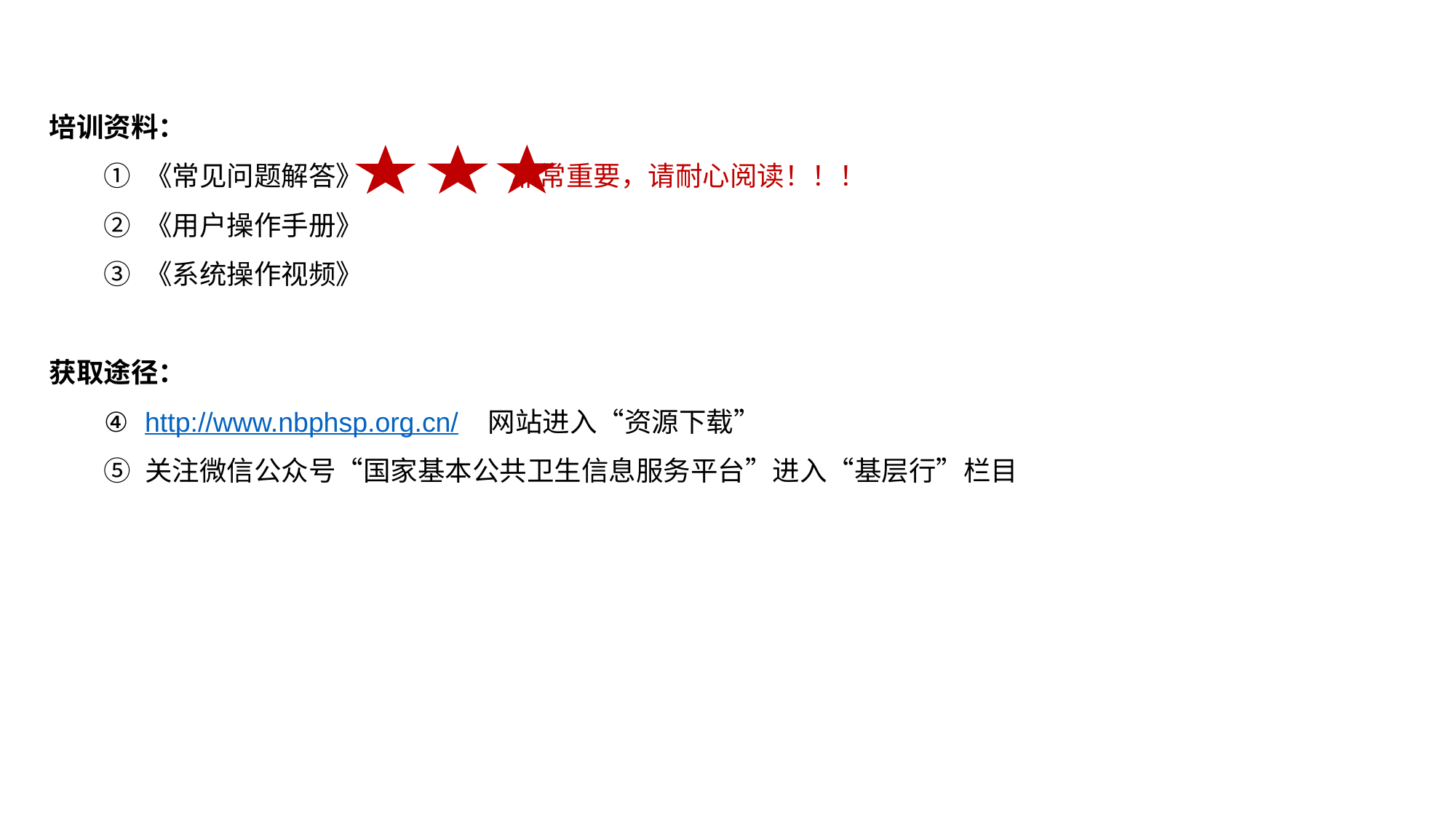

培训资料：
《常见问题解答》                        非常重要，请耐心阅读！！！
《用户操作手册》
《系统操作视频》

获取途径：
http://www.nbphsp.org.cn/   网站进入“资源下载”
关注微信公众号“国家基本公共卫生信息服务平台”进入“基层行”栏目